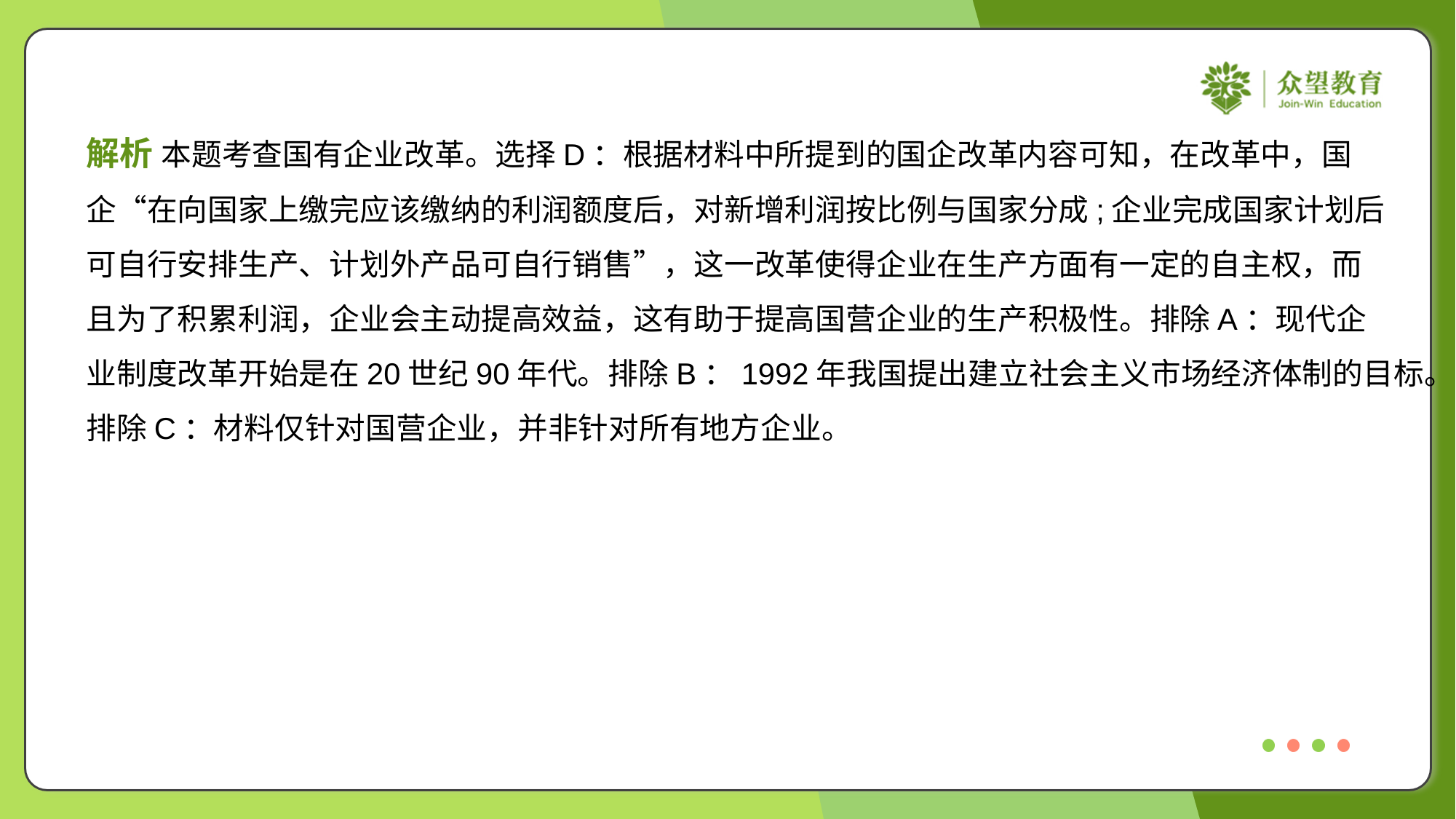

解析 本题考查国有企业改革。选择D：根据材料中所提到的国企改革内容可知，在改革中，国
企“在向国家上缴完应该缴纳的利润额度后，对新增利润按比例与国家分成;企业完成国家计划后
可自行安排生产、计划外产品可自行销售”，这一改革使得企业在生产方面有一定的自主权，而
且为了积累利润，企业会主动提高效益，这有助于提高国营企业的生产积极性。排除A：现代企
业制度改革开始是在20世纪90年代。排除B：1992年我国提出建立社会主义市场经济体制的目标。
排除C：材料仅针对国营企业，并非针对所有地方企业。